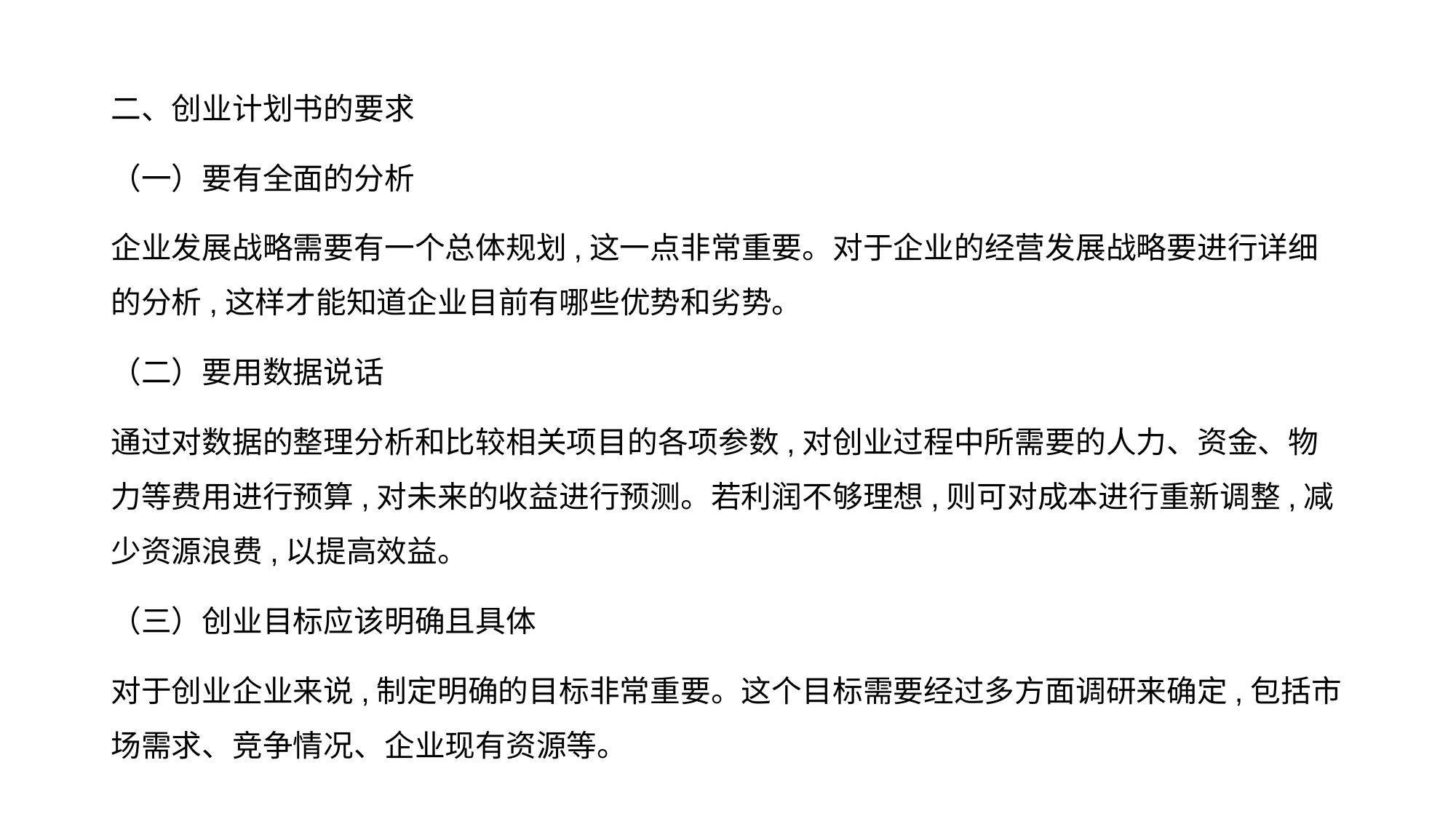

二、创业计划书的要求
（一）要有全面的分析
企业发展战略需要有一个总体规划,这一点非常重要。对于企业的经营发展战略要进行详细的分析,这样才能知道企业目前有哪些优势和劣势。
（二）要用数据说话
通过对数据的整理分析和比较相关项目的各项参数,对创业过程中所需要的人力、资金、物力等费用进行预算,对未来的收益进行预测。若利润不够理想,则可对成本进行重新调整,减少资源浪费,以提高效益。
（三）创业目标应该明确且具体
对于创业企业来说,制定明确的目标非常重要。这个目标需要经过多方面调研来确定,包括市场需求、竞争情况、企业现有资源等。